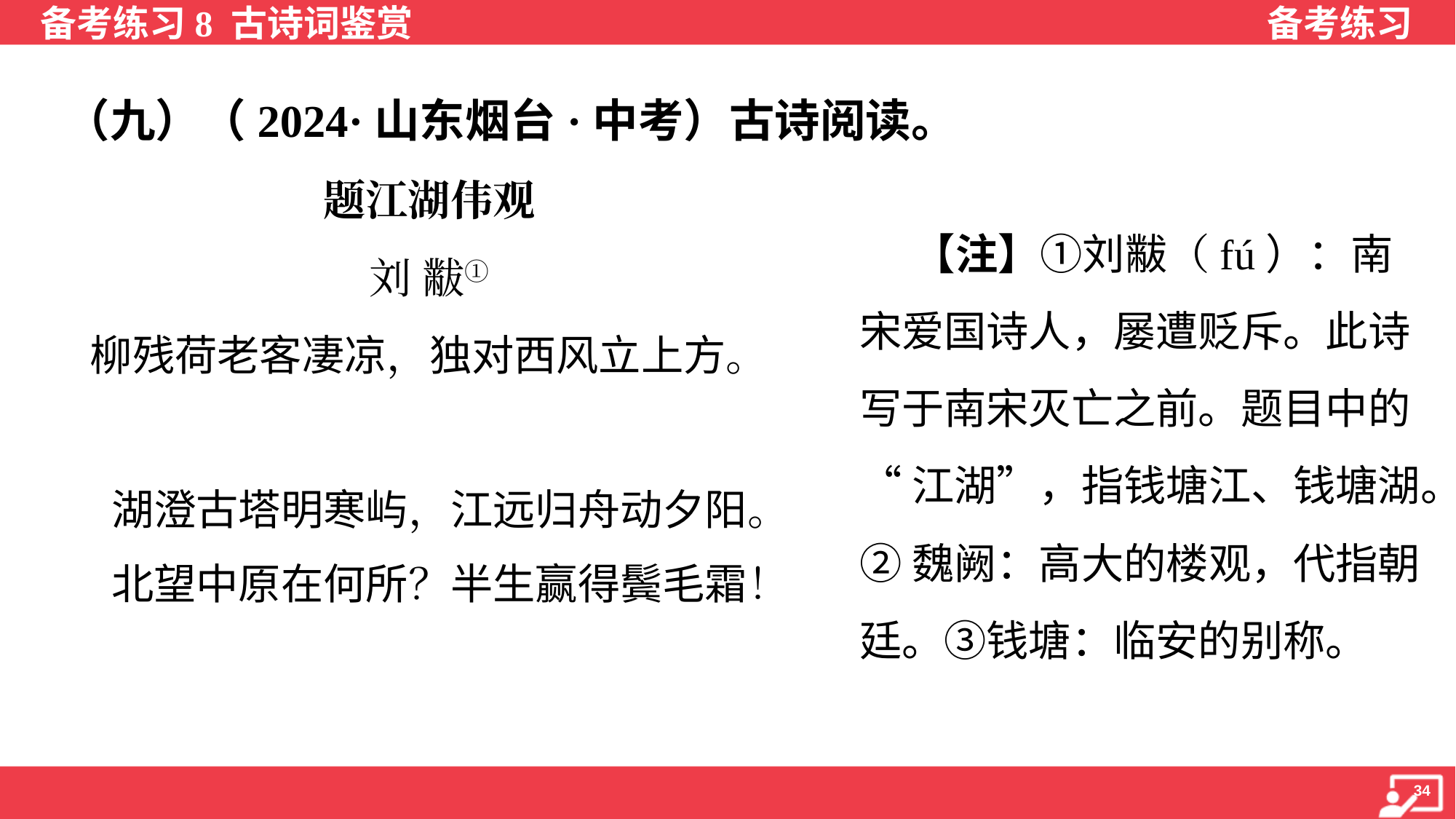

（九）（2024·山东烟台·中考）古诗阅读。
题江湖伟观
刘 黻①
柳残荷老客凄凉，独对西风立上方。
万井人烟环魏阙②，千年王气到钱塘③。
湖澄古塔明寒屿，江远归舟动夕阳。
北望中原在何所？半生赢得鬓毛霜！
    【注】①刘黻（fú）：南
宋爱国诗人，屡遭贬斥。此诗
写于南宋灭亡之前。题目中的
“江湖”，指钱塘江、钱塘湖。
②魏阙：高大的楼观，代指朝
廷。③钱塘：临安的别称。